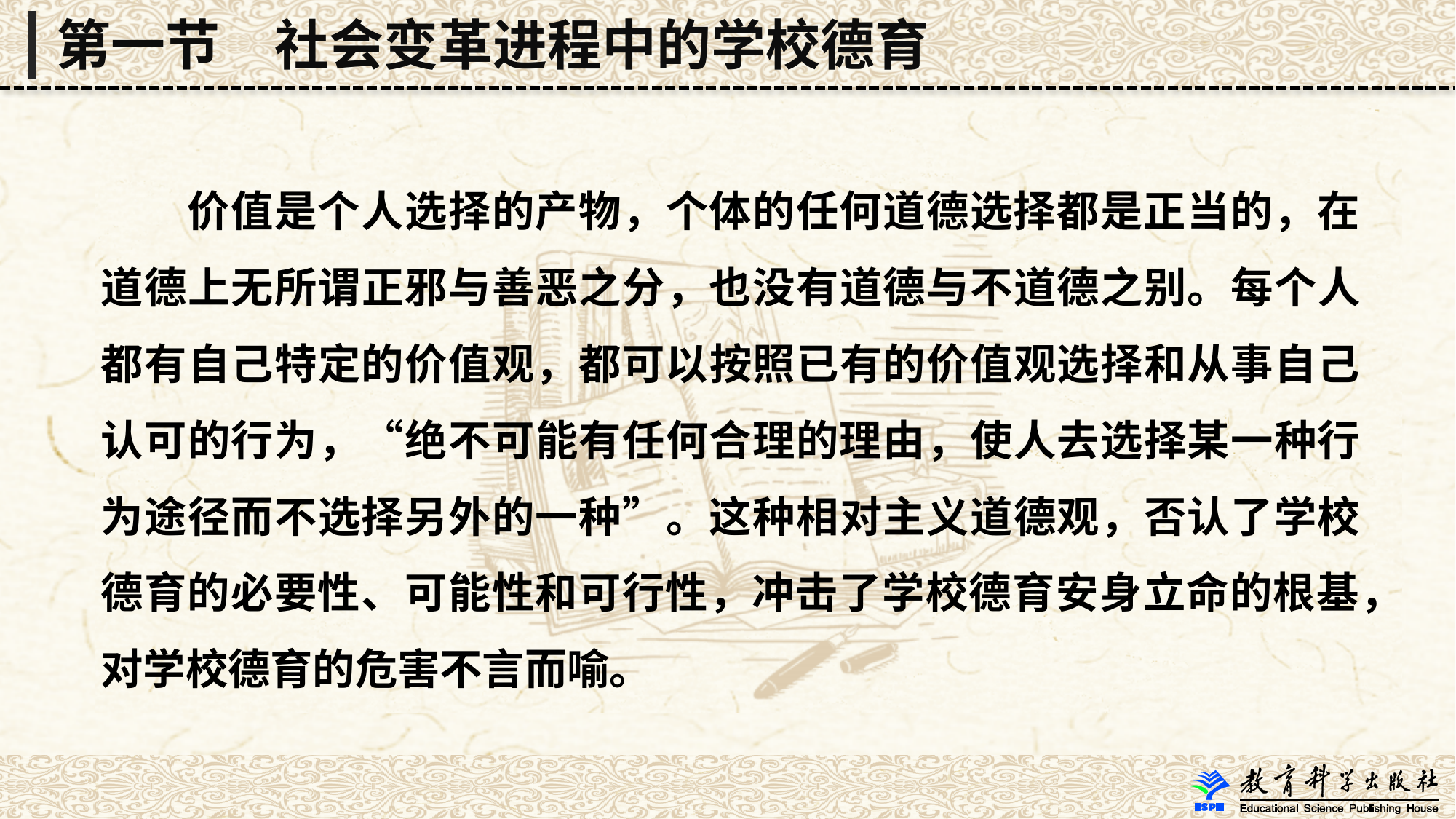

第一节　社会变革进程中的学校德育
       价值是个人选择的产物，个体的任何道德选择都是正当的，在道德上无所谓正邪与善恶之分，也没有道德与不道德之别。每个人都有自己特定的价值观，都可以按照已有的价值观选择和从事自己认可的行为，“绝不可能有任何合理的理由，使人去选择某一种行为途径而不选择另外的一种”。这种相对主义道德观，否认了学校德育的必要性、可能性和可行性，冲击了学校德育安身立命的根基，对学校德育的危害不言而喻。